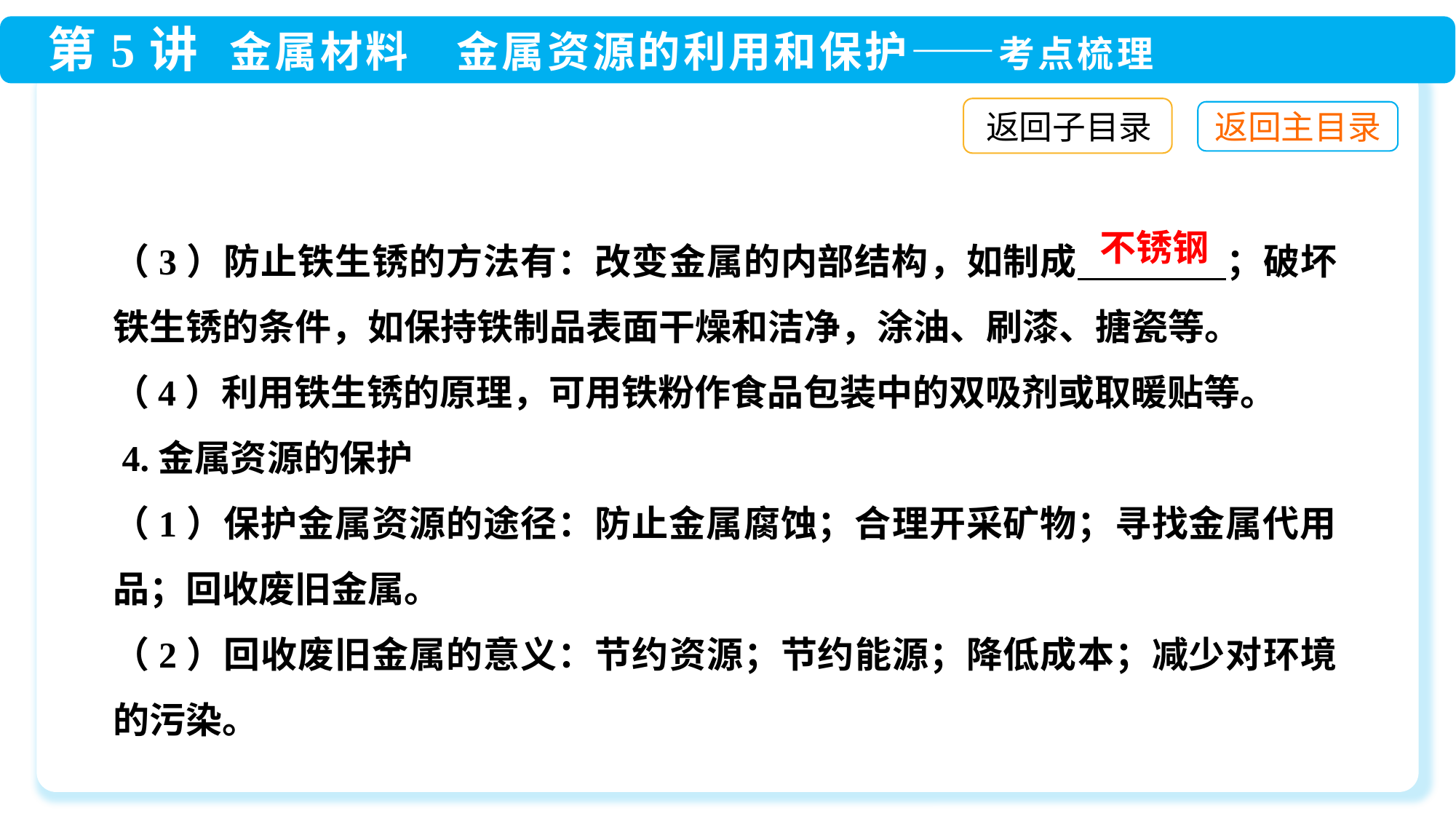

返回子目录
（3）防止铁生锈的方法有：改变金属的内部结构，如制成　　　　；破坏铁生锈的条件，如保持铁制品表面干燥和洁净，涂油、刷漆、搪瓷等。
（4）利用铁生锈的原理，可用铁粉作食品包装中的双吸剂或取暖贴等。
 4.金属资源的保护
（1）保护金属资源的途径：防止金属腐蚀；合理开采矿物；寻找金属代用品；回收废旧金属。
（2）回收废旧金属的意义：节约资源；节约能源；降低成本；减少对环境的污染。
不锈钢